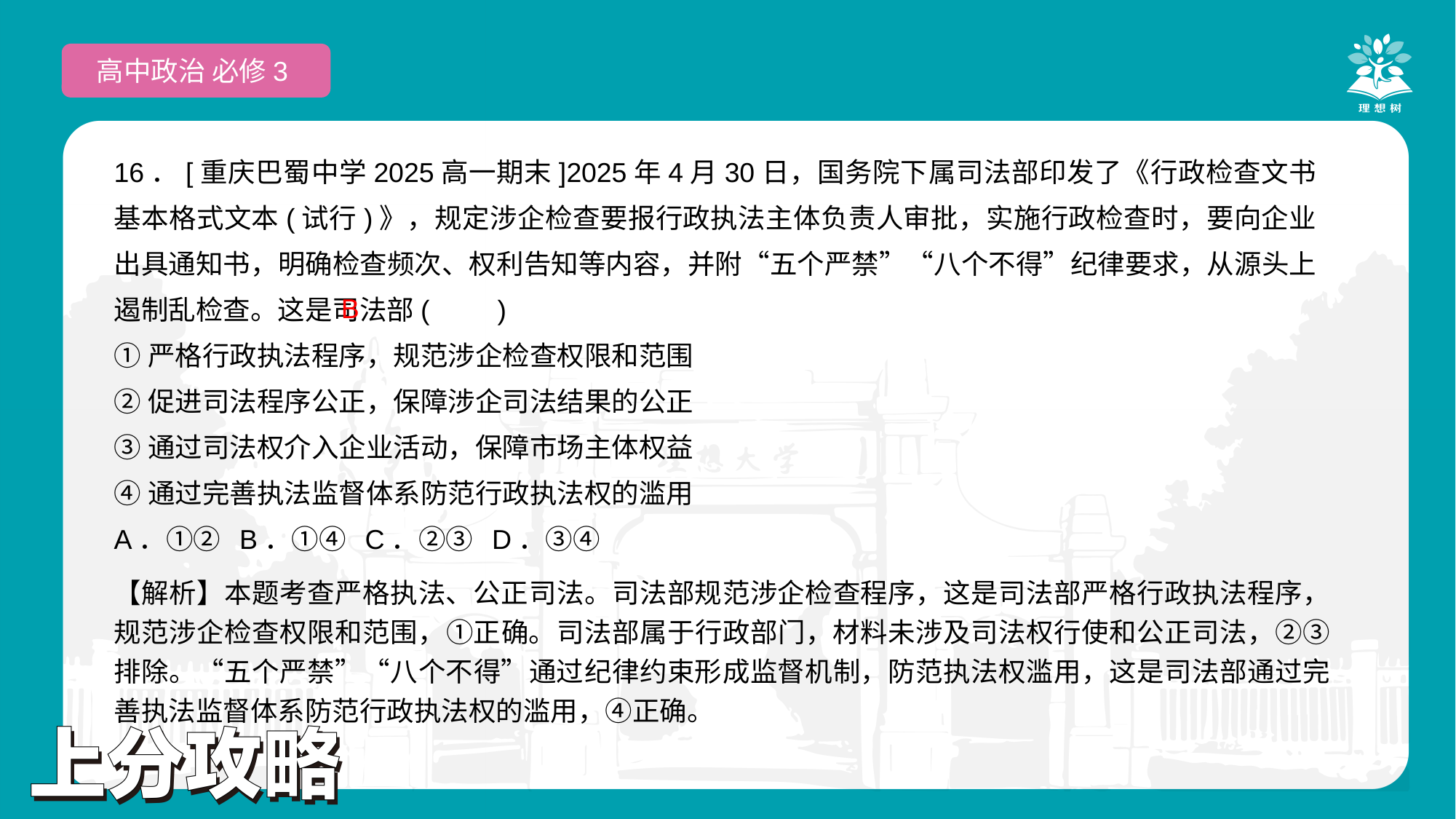

高中政治 必修3
16．[重庆巴蜀中学2025高一期末]2025年4月30日，国务院下属司法部印发了《行政检查文书基本格式文本(试行)》，规定涉企检查要报行政执法主体负责人审批，实施行政检查时，要向企业出具通知书，明确检查频次、权利告知等内容，并附“五个严禁”“八个不得”纪律要求，从源头上遏制乱检查。这是司法部(　　)
①严格行政执法程序，规范涉企检查权限和范围
②促进司法程序公正，保障涉企司法结果的公正
③通过司法权介入企业活动，保障市场主体权益
④通过完善执法监督体系防范行政执法权的滥用
A．①②  B．①④  C．②③  D．③④
B
【解析】本题考查严格执法、公正司法。司法部规范涉企检查程序，这是司法部严格行政执法程序，规范涉企检查权限和范围，①正确。司法部属于行政部门，材料未涉及司法权行使和公正司法，②③排除。“五个严禁”“八个不得”通过纪律约束形成监督机制，防范执法权滥用，这是司法部通过完善执法监督体系防范行政执法权的滥用，④正确。